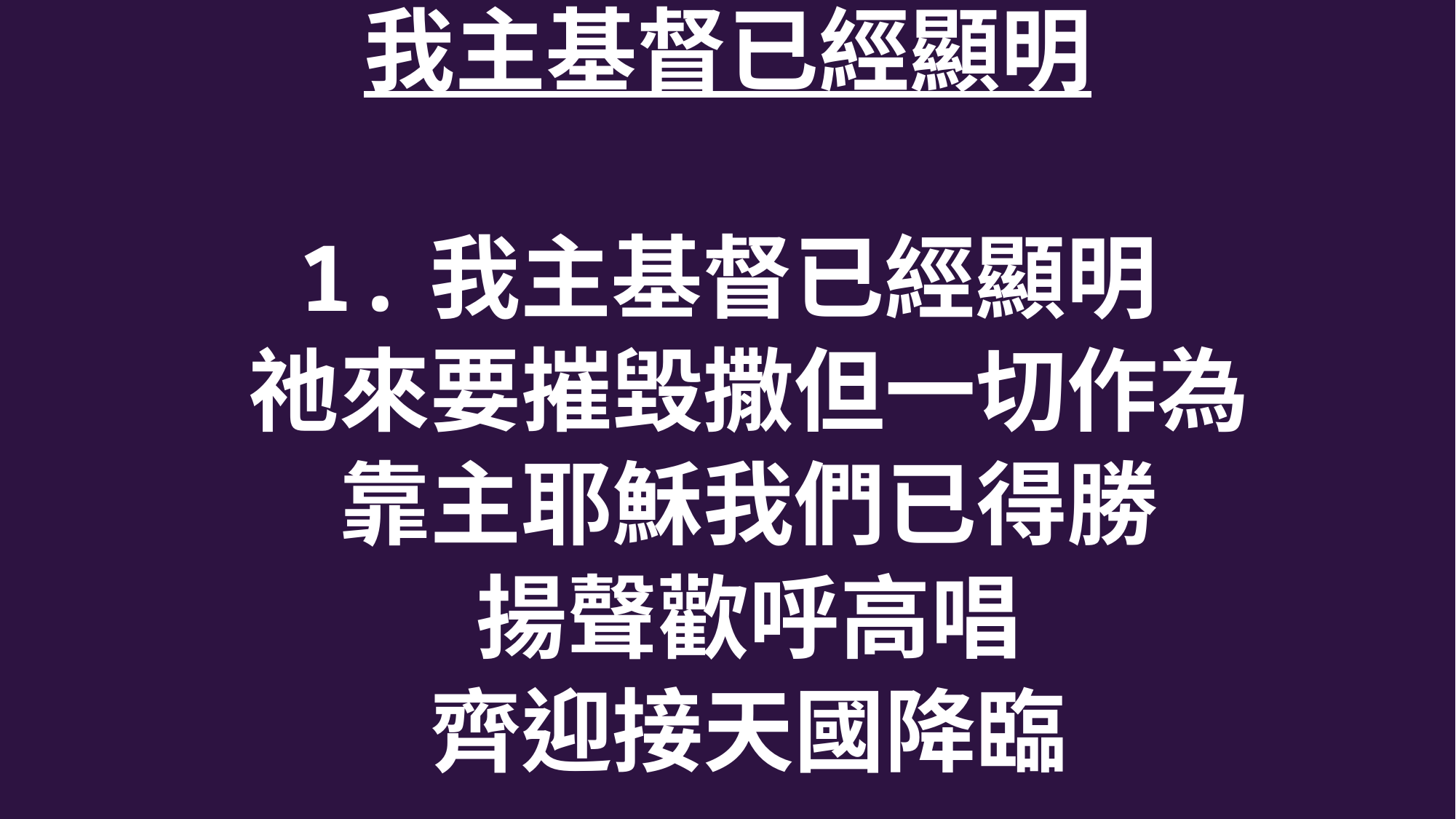

我主基督已經顯明

1.我主基督已經顯明
 祂來要摧毀撒但一切作為
 靠主耶穌我們已得勝
 揚聲歡呼高唱
 齊迎接天國降臨